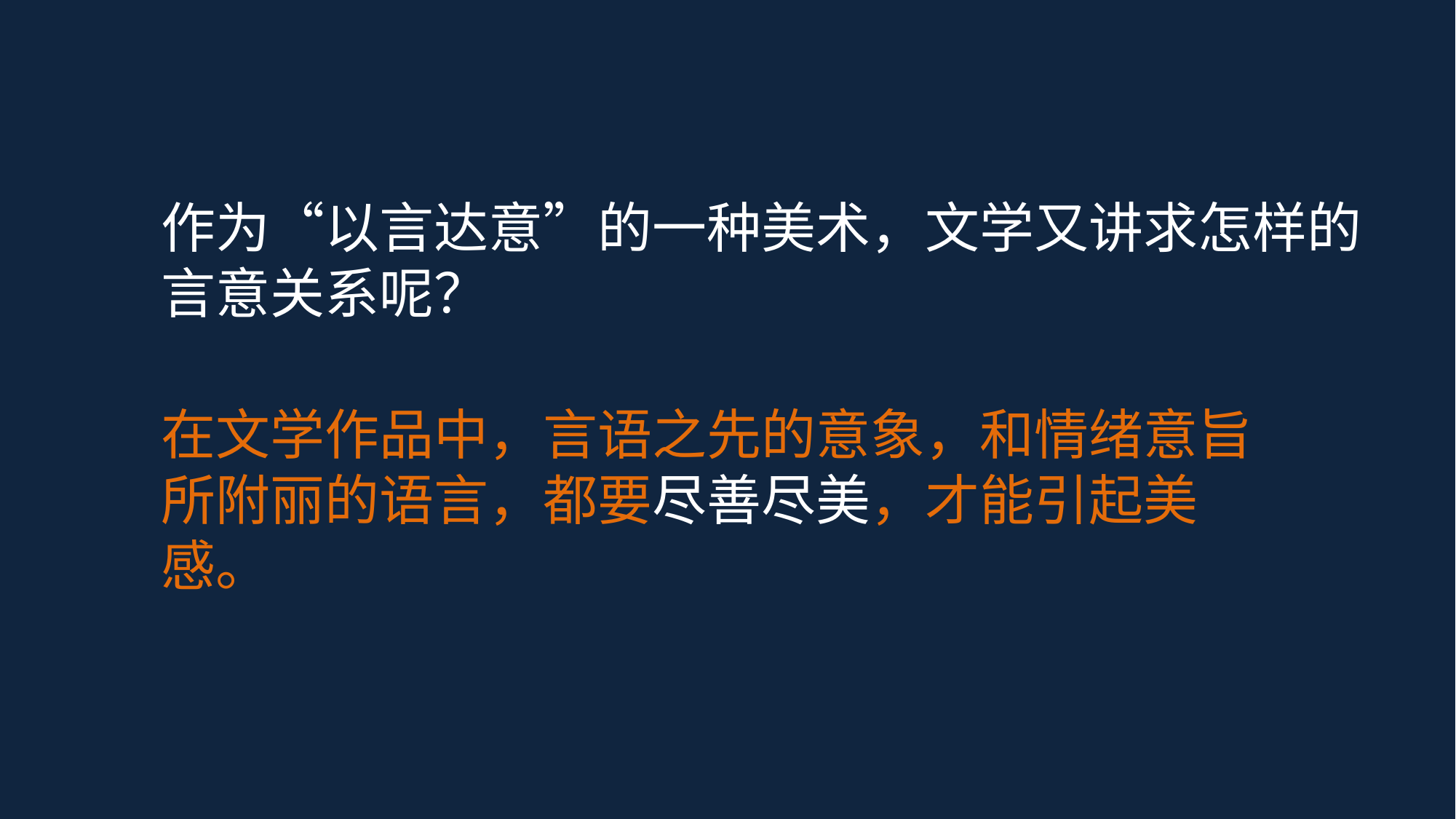

作为“以言达意”的一种美术，文学又讲求怎样的言意关系呢？
在文学作品中，言语之先的意象，和情绪意旨所附丽的语言，都要尽善尽美，才能引起美感。